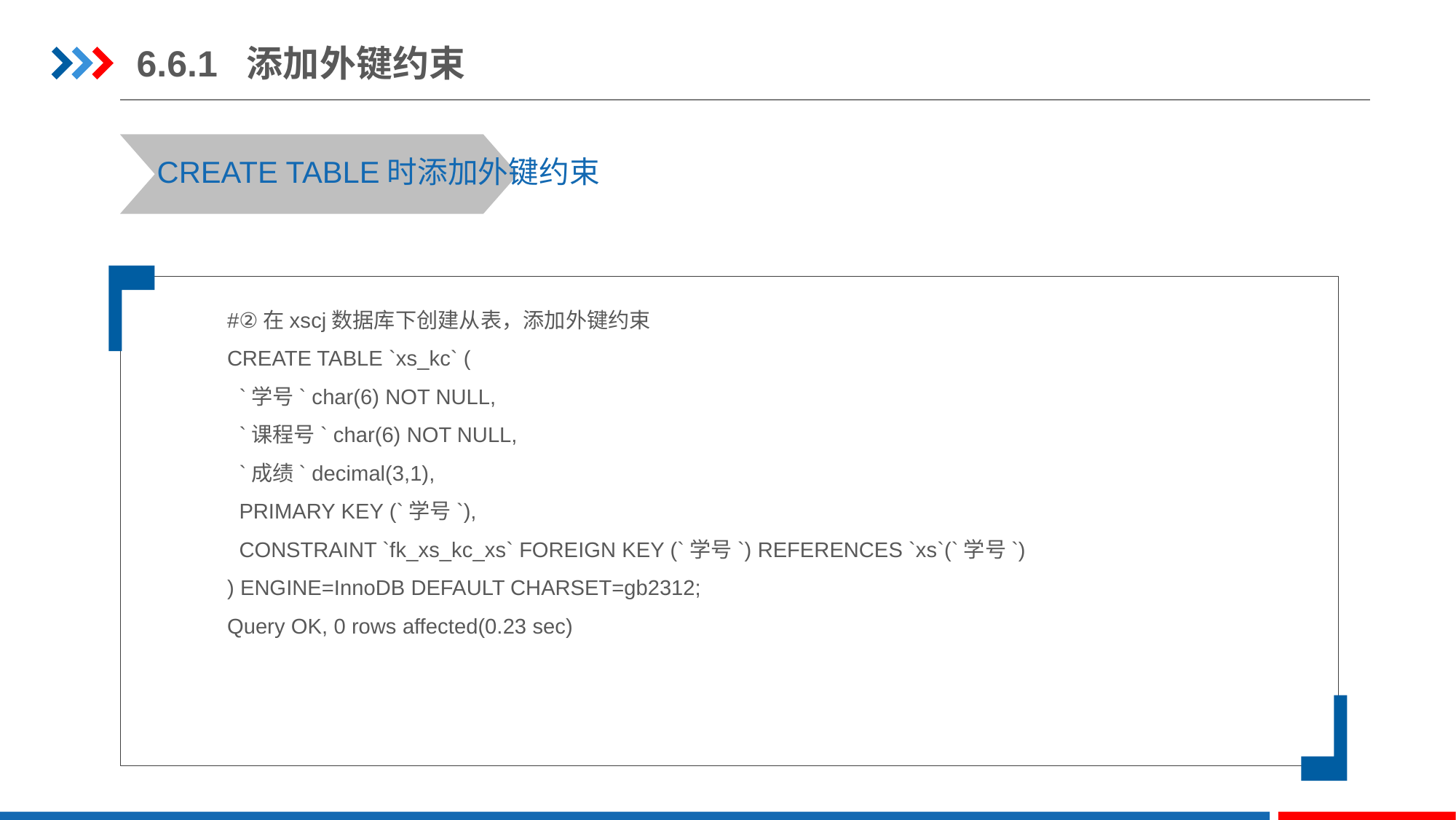

6.6.1  添加外键约束

CREATE TABLE时添加外键约束

#②在xscj数据库下创建从表，添加外键约束
CREATE TABLE `xs_kc` (
  `学号` char(6) NOT NULL,
  `课程号` char(6) NOT NULL,
  `成绩` decimal(3,1),
  PRIMARY KEY (`学号`),
  CONSTRAINT `fk_xs_kc_xs` FOREIGN KEY (`学号`) REFERENCES `xs`(`学号`)
) ENGINE=InnoDB DEFAULT CHARSET=gb2312;
Query OK, 0 rows affected(0.23 sec)